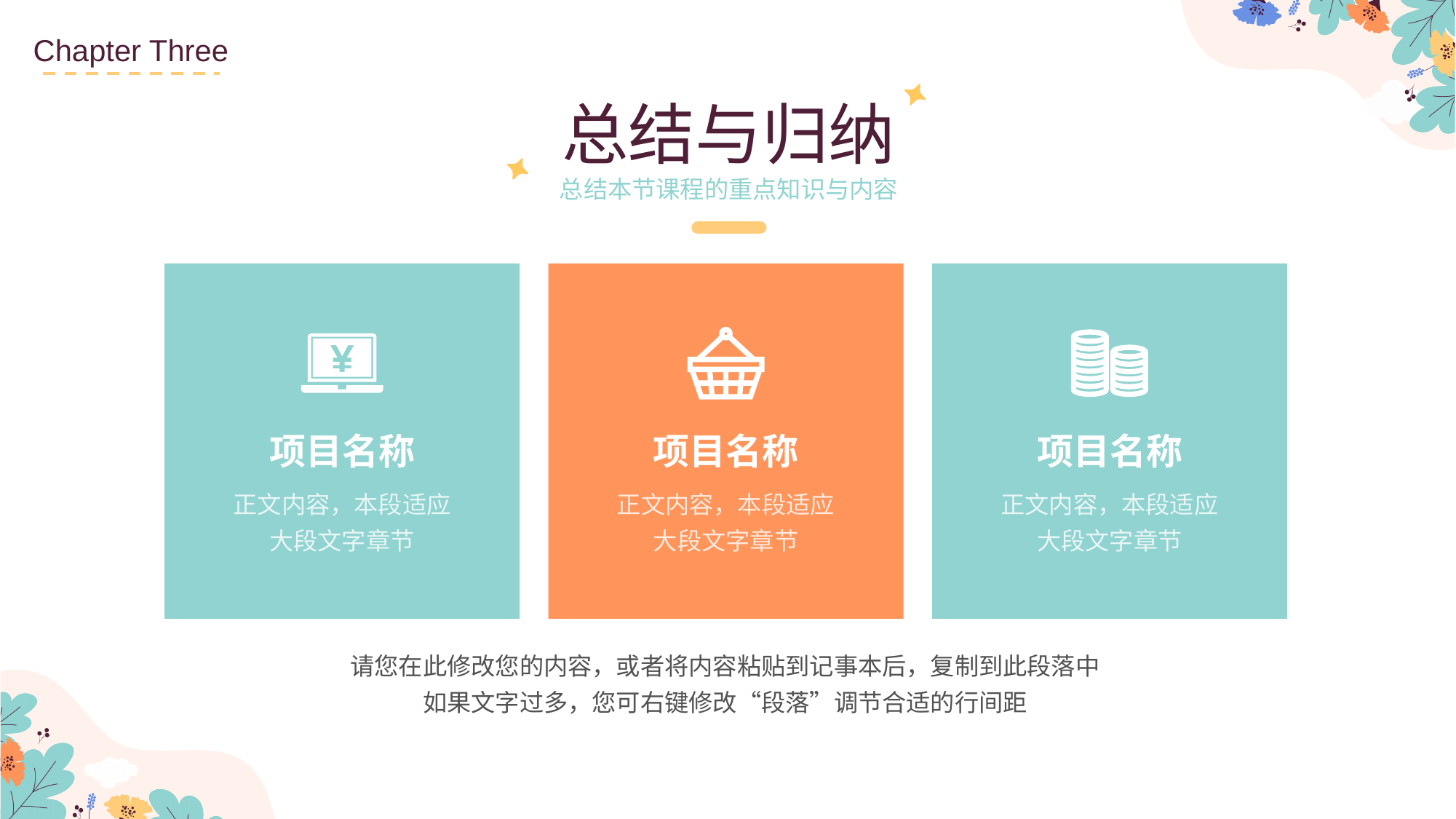

Chapter Three

总结与归纳
总结本节课程的重点知识与内容

项目名称
项目名称
项目名称
正文内容，本段适应大段文字章节
正文内容，本段适应大段文字章节
正文内容，本段适应大段文字章节
请您在此修改您的内容，或者将内容粘贴到记事本后，复制到此段落中
如果文字过多，您可右键修改“段落”调节合适的行间距